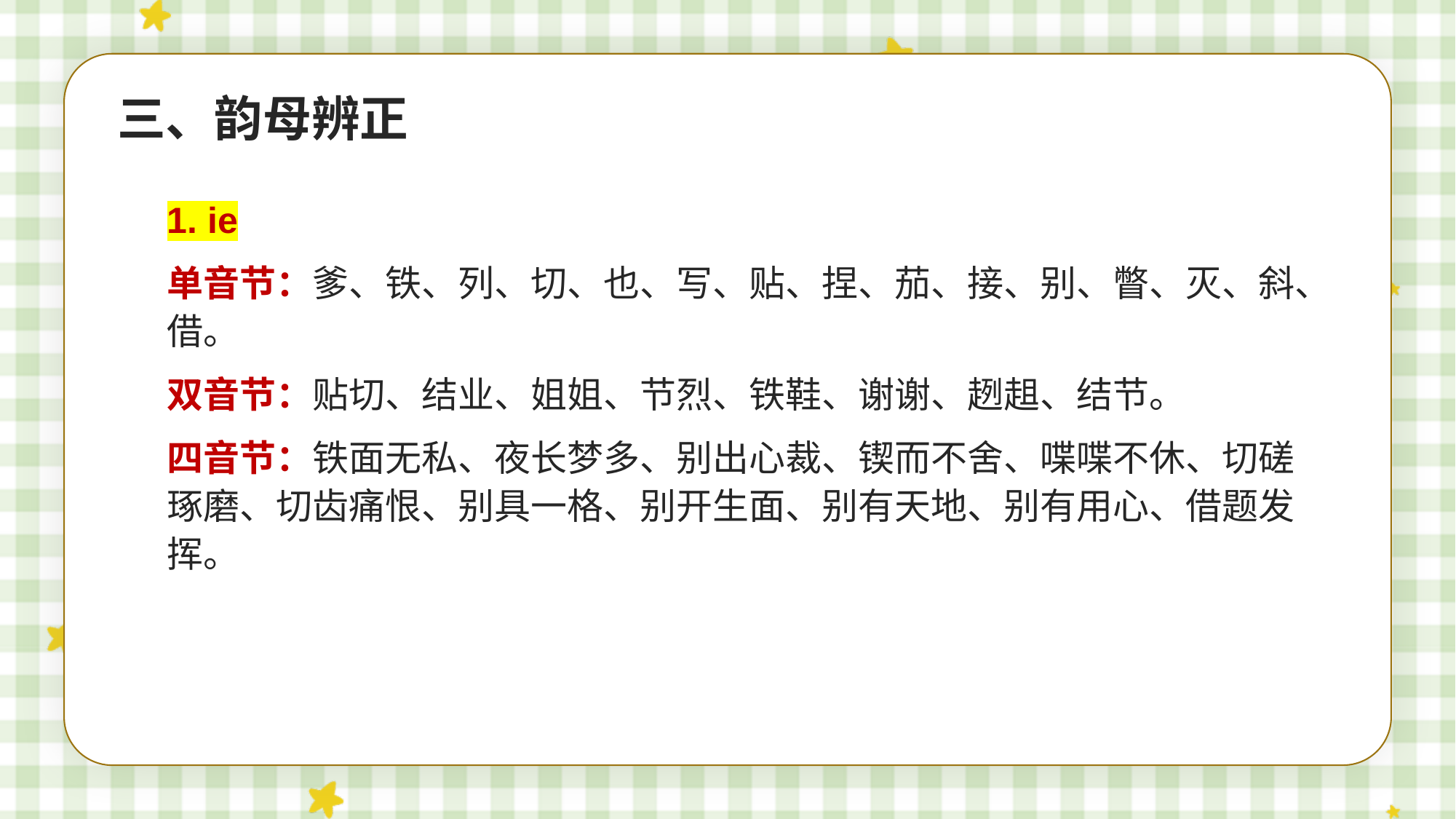

三、韵母辨正
1. ie
单音节：爹、铁、列、切、也、写、贴、捏、茄、接、别、瞥、灭、斜、借。
双音节：贴切、结业、姐姐、节烈、铁鞋、谢谢、趔趄、结节。
四音节：铁面无私、夜长梦多、别出心裁、锲而不舍、喋喋不休、切磋琢磨、切齿痛恨、别具一格、别开生面、别有天地、别有用心、借题发挥。